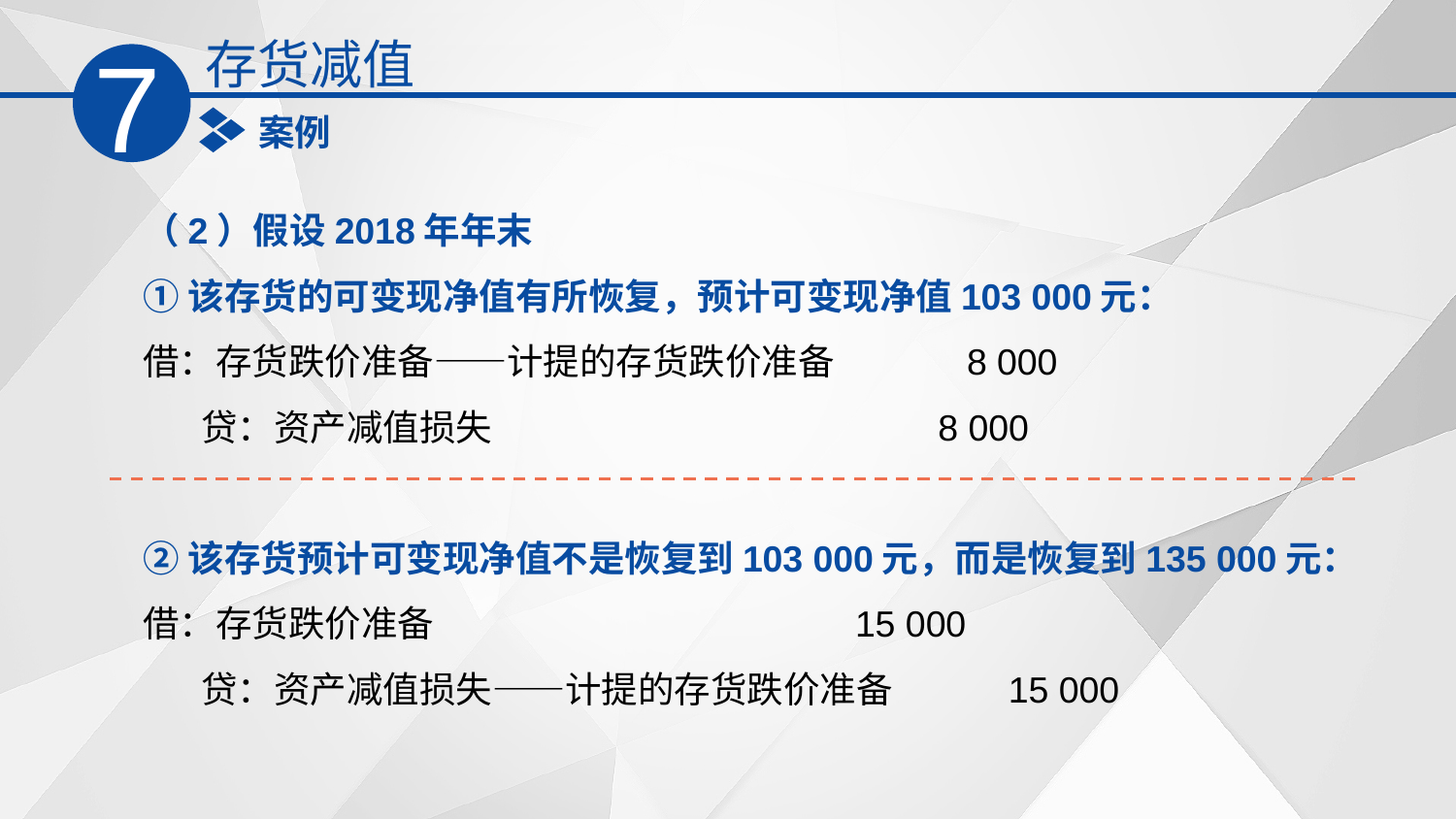

存货减值
7

案例

（2）假设2018年年末
①该存货的可变现净值有所恢复，预计可变现净值103 000元：
借：存货跌价准备——计提的存货跌价准备               8 000
      贷：资产减值损失                                                     8 000

②该存货预计可变现净值不是恢复到103 000元，而是恢复到135 000元：
借：存货跌价准备                                                  15 000
      贷：资产减值损失——计提的存货跌价准备             15 000